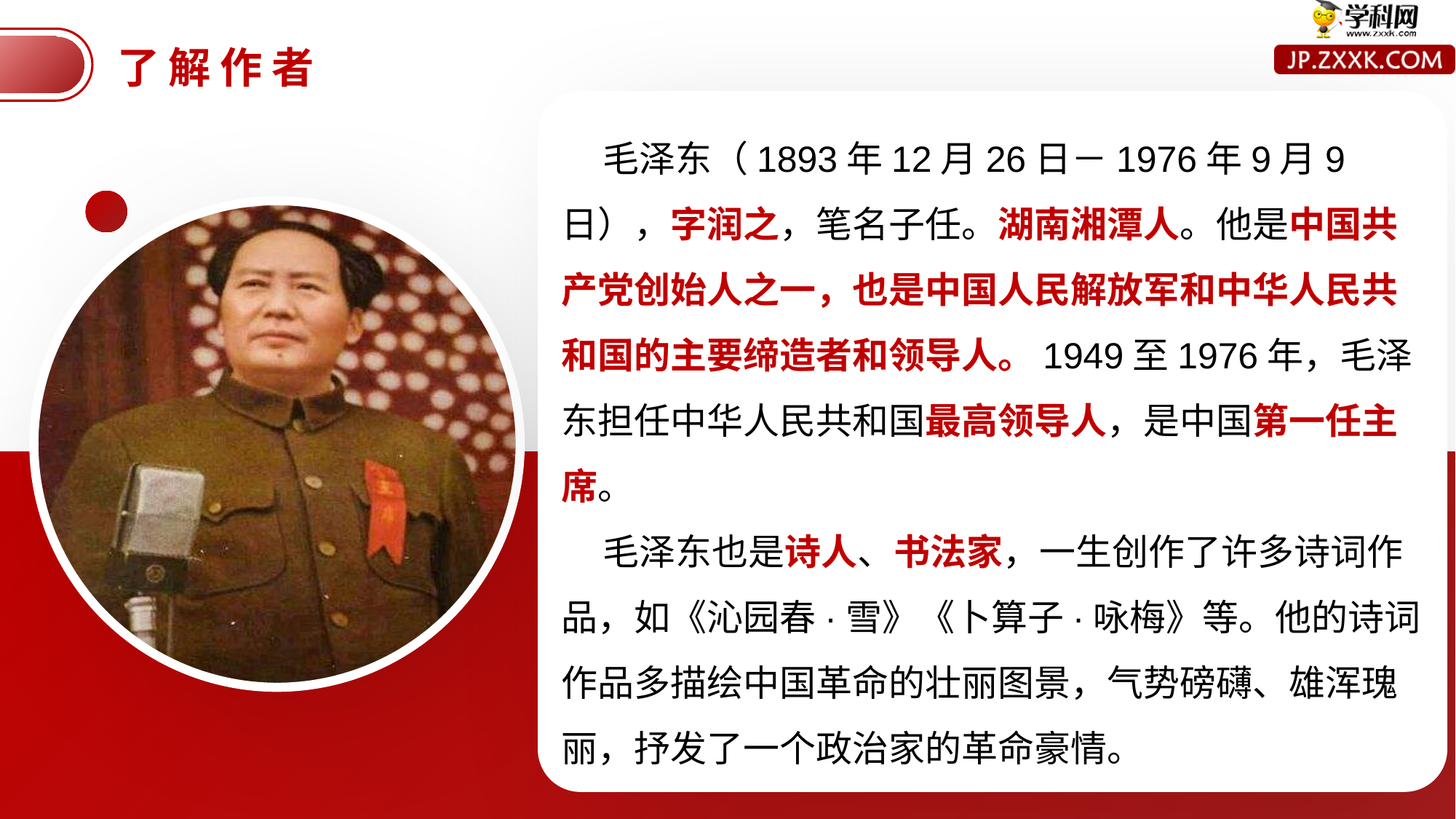

了解作者
    毛泽东（1893年12月26日－1976年9月9日），字润之，笔名子任。湖南湘潭人。他是中国共产党创始人之一，也是中国人民解放军和中华人民共和国的主要缔造者和领导人。1949至1976年，毛泽东担任中华人民共和国最高领导人，是中国第一任主席。
    毛泽东也是诗人、书法家，一生创作了许多诗词作品，如《沁园春·雪》《卜算子·咏梅》等。他的诗词作品多描绘中国革命的壮丽图景，气势磅礴、雄浑瑰丽，抒发了一个政治家的革命豪情。